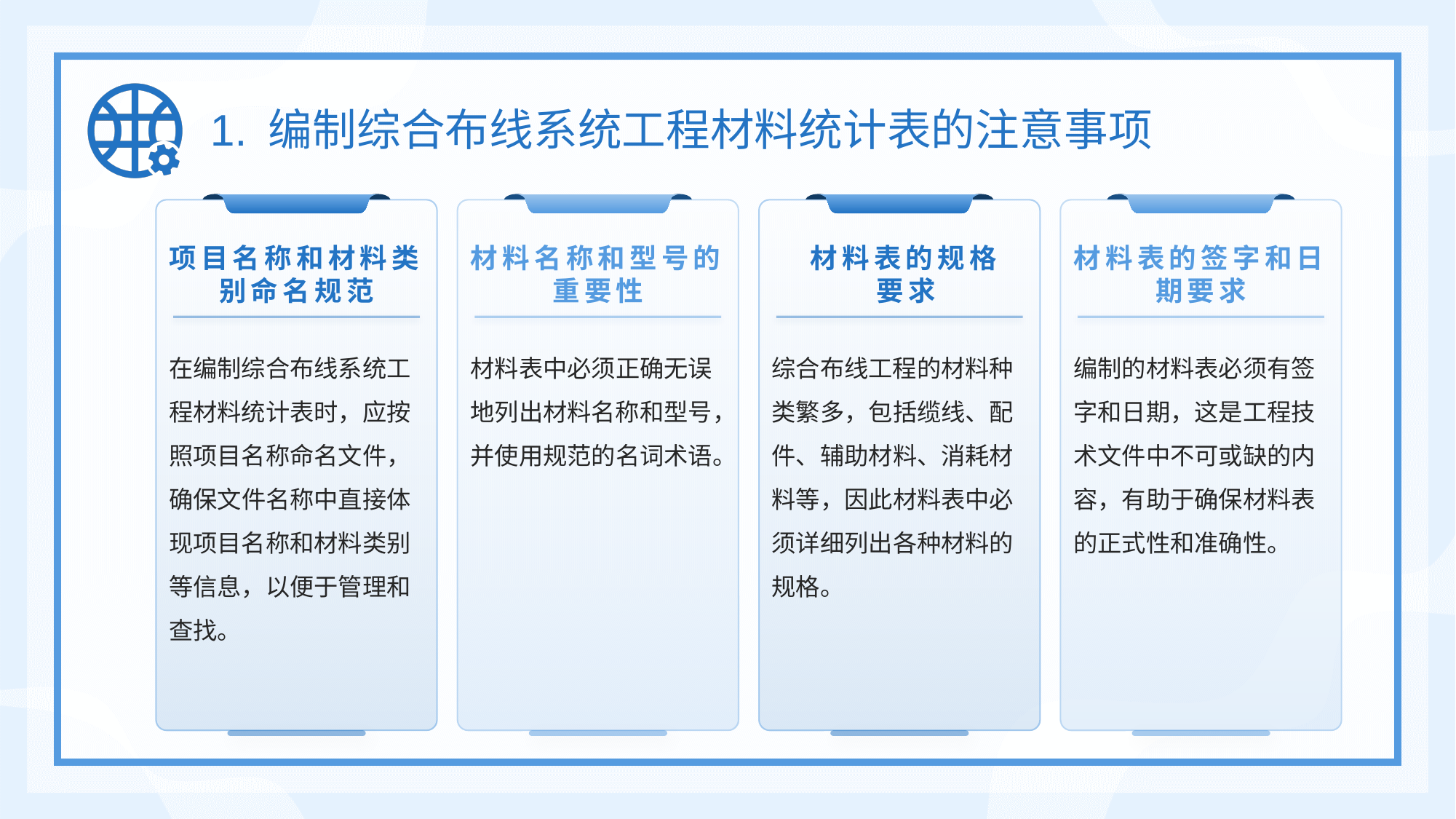

1. 编制综合布线系统工程材料统计表的注意事项

材料表的规格要求
项目名称和材料类别命名规范
材料名称和型号的重要性
材料表的签字和日期要求
在编制综合布线系统工程材料统计表时，应按照项目名称命名文件，确保文件名称中直接体现项目名称和材料类别等信息，以便于管理和查找。
材料表中必须正确无误地列出材料名称和型号，并使用规范的名词术语。
综合布线工程的材料种类繁多，包括缆线、配件、辅助材料、消耗材料等，因此材料表中必须详细列出各种材料的规格。
编制的材料表必须有签字和日期，这是工程技术文件中不可或缺的内容，有助于确保材料表的正式性和准确性。